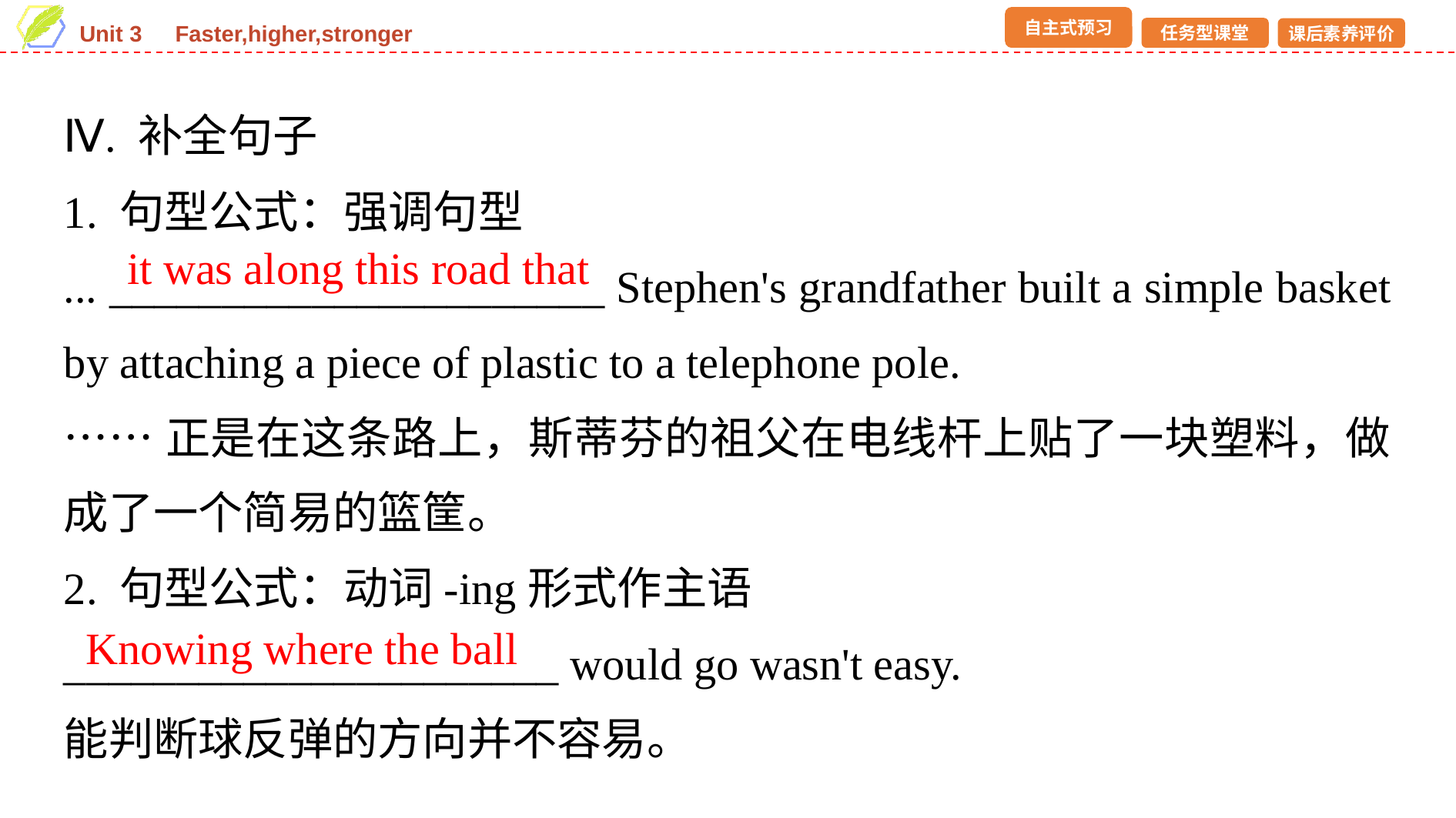

Ⅳ. 补全句子
1. 句型公式：强调句型
... ______________________ Stephen's grandfather built a simple basket by attaching a piece of plastic to a telephone pole.
……正是在这条路上，斯蒂芬的祖父在电线杆上贴了一块塑料，做成了一个简易的篮筐。
2. 句型公式：动词-ing形式作主语
______________________ would go wasn't easy.
能判断球反弹的方向并不容易。
it was along this road that
Knowing where the ball